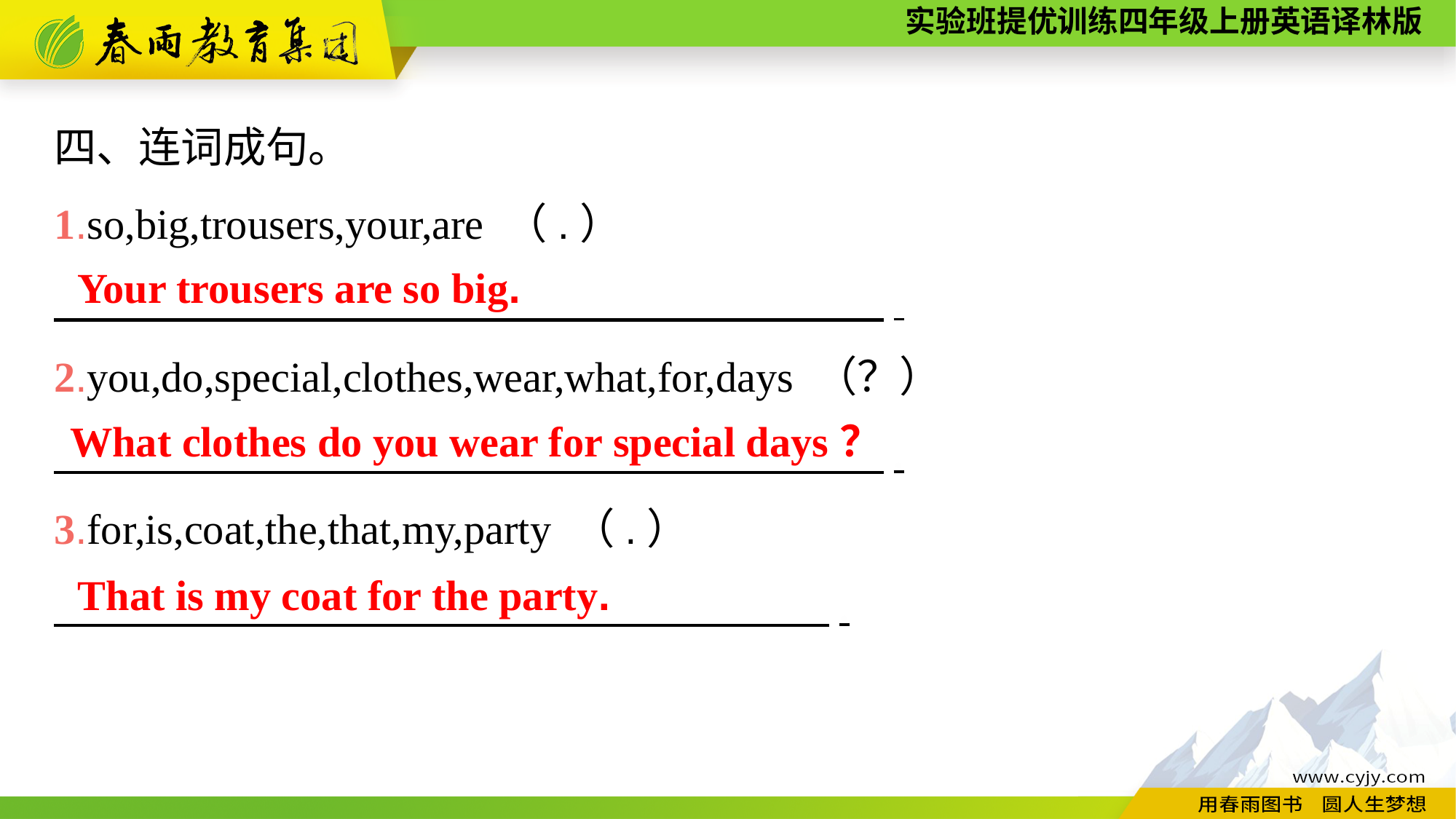

四、连词成句。
1.so,big,trousers,your,are （.）
　　　　　　　　　　　　　　　　　       　.
2.you,do,special,clothes,wear,what,for,days （？）
　　　　　　　　　　　　　　　　　　       .
3.for,is,coat,the,that,my,party （.）
　　　                                                       　　　.
Your trousers are so big.
What clothes do you wear for special days？
That is my coat for the party.